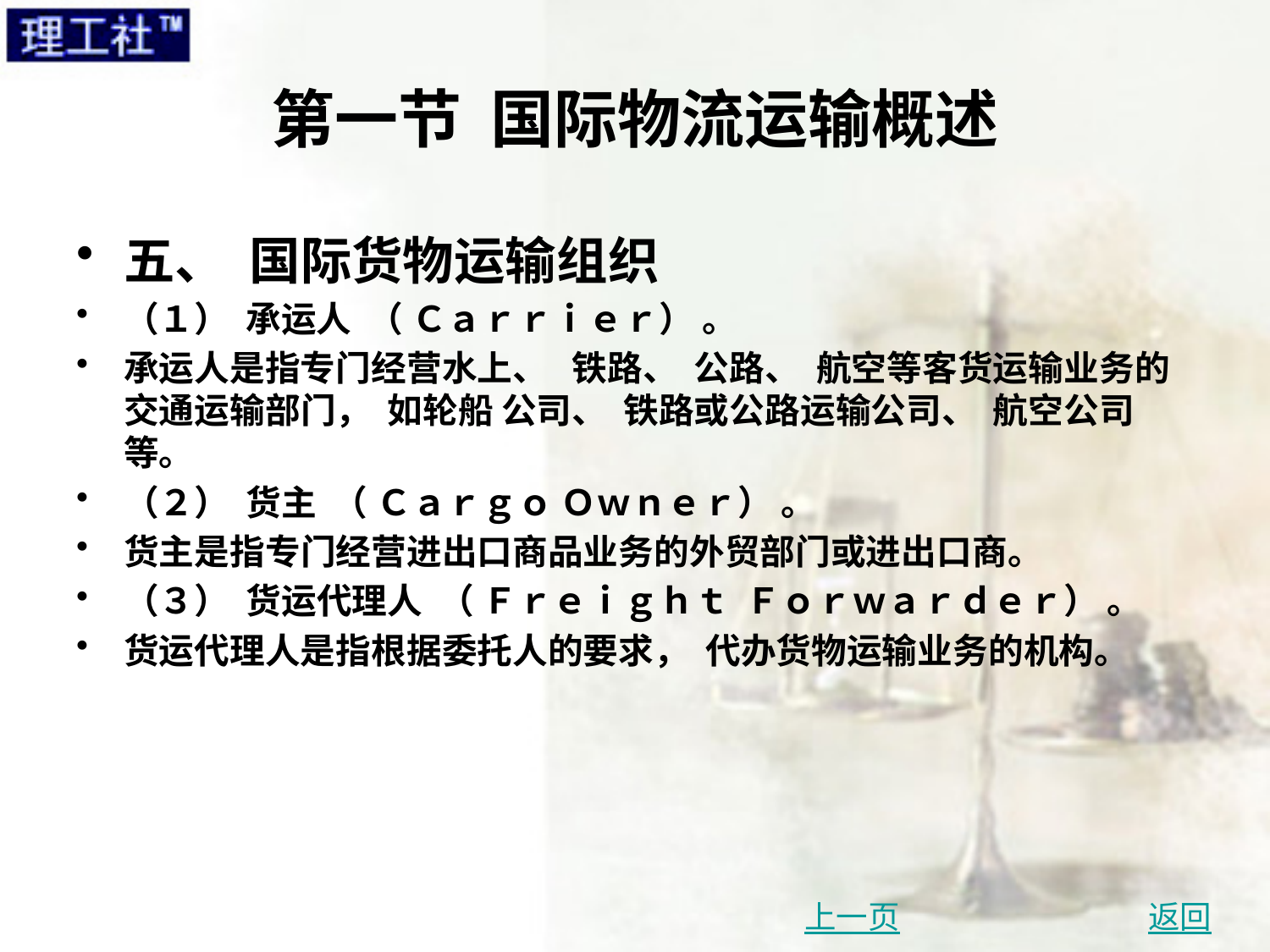

# 第一节  国际物流运输概述
五、  国际货物运输组织
（１）  承运人  （ Ｃａｒｒｉｅｒ） 。
承运人是指专门经营水上、   铁路、  公路、  航空等客货运输业务的交通运输部门，  如轮船 公司、  铁路或公路运输公司、  航空公司等。
（２）  货主  （ Ｃａｒｇｏ Ｏｗｎｅｒ） 。
货主是指专门经营进出口商品业务的外贸部门或进出口商。
（３）  货运代理人  （ Ｆｒｅｉｇｈｔ  Ｆｏｒｗａｒｄｅｒ） 。
货运代理人是指根据委托人的要求，  代办货物运输业务的机构。

上一页
返回